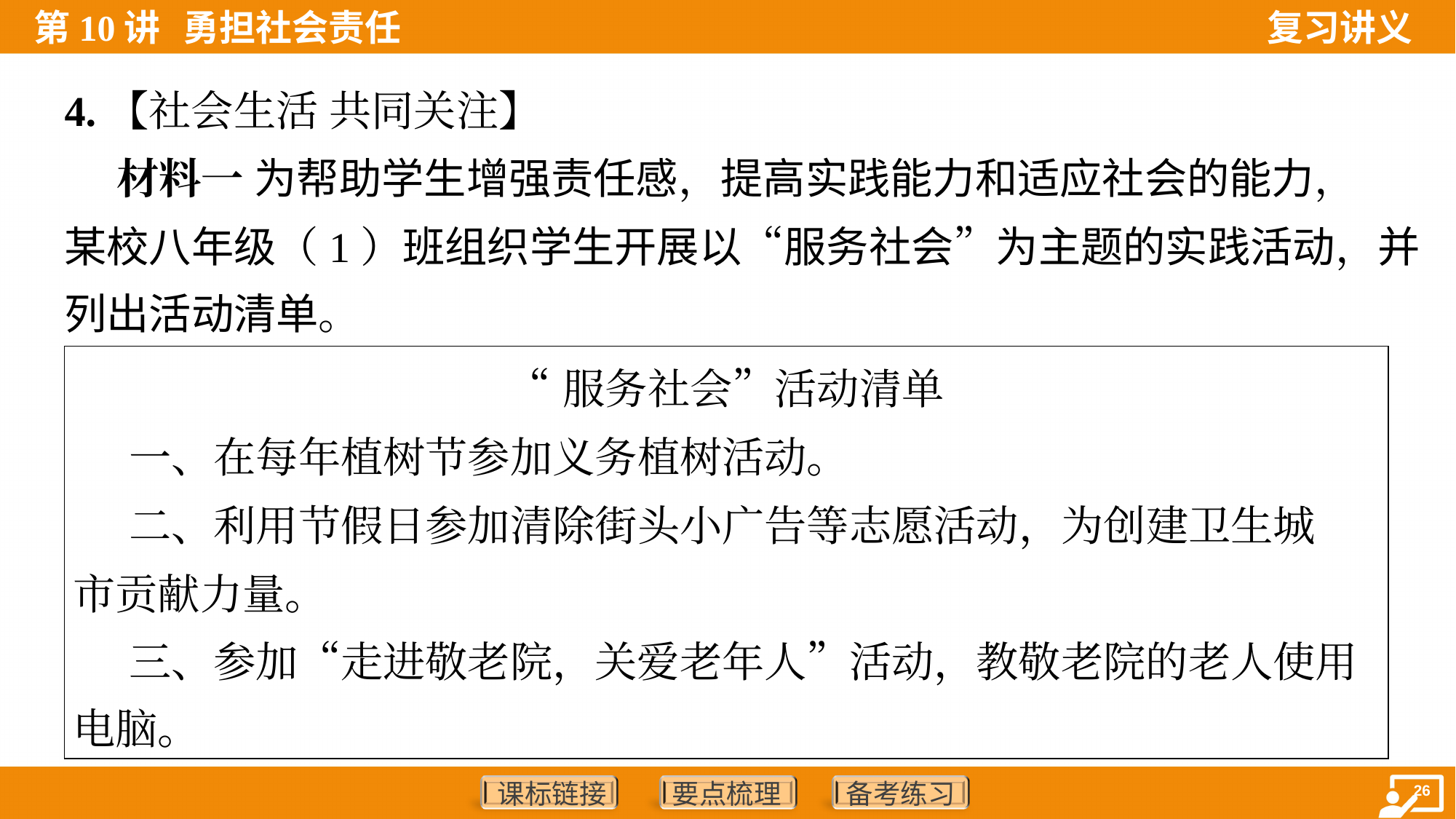

4.【社会生活 共同关注】
    材料一 为帮助学生增强责任感，提高实践能力和适应社会的能力，
某校八年级（1）班组织学生开展以“服务社会”为主题的实践活动，并
列出活动清单。
| “服务社会”活动清单 一、在每年植树节参加义务植树活动。 二、利用节假日参加清除街头小广告等志愿活动，为创建卫生城 市贡献力量。 三、参加“走进敬老院，关爱老年人”活动，教敬老院的老人使用 电脑。 |
| --- |